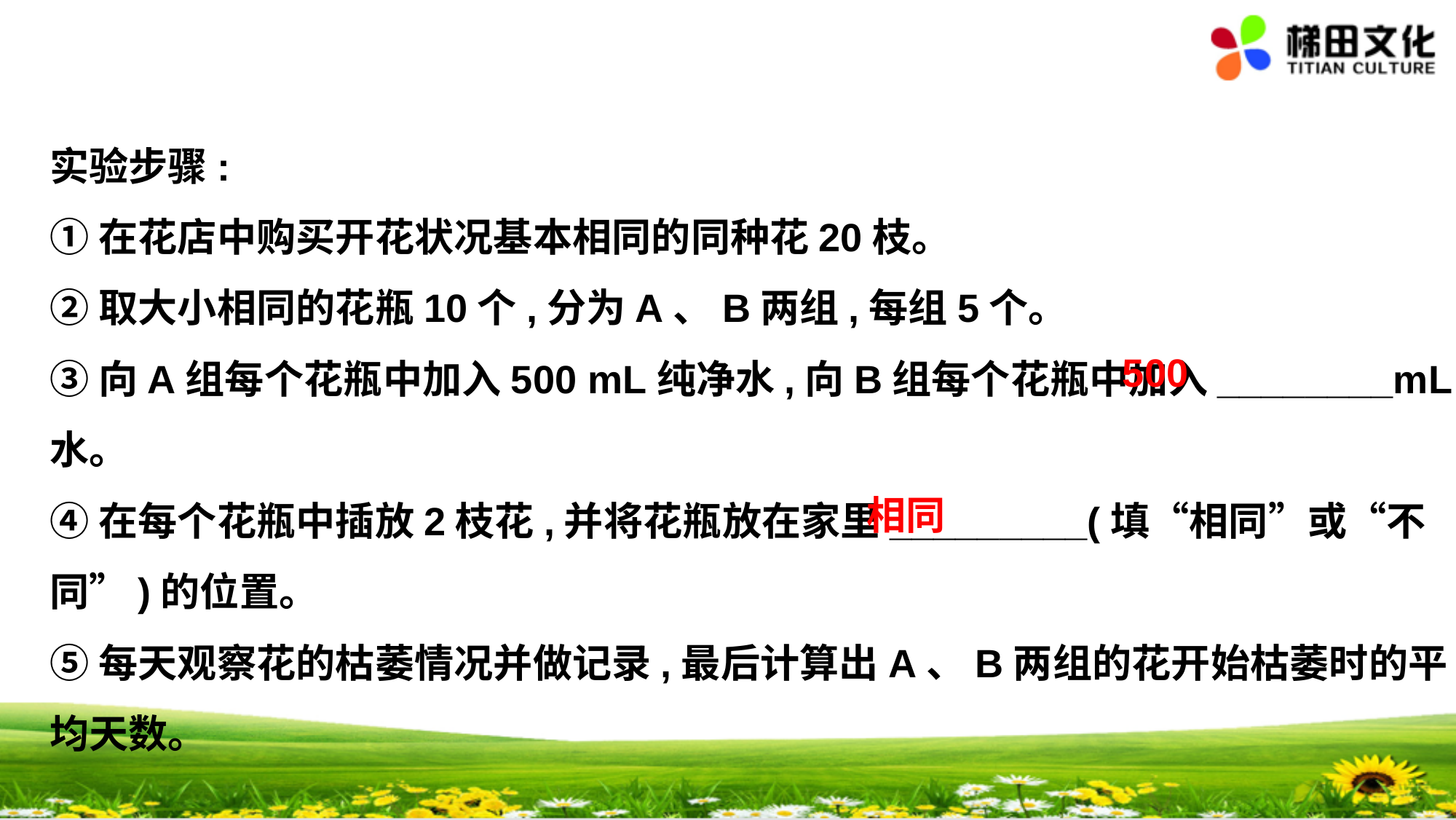

实验步骤:
①在花店中购买开花状况基本相同的同种花20枝。
②取大小相同的花瓶10个,分为A、B两组,每组5个。
③向A组每个花瓶中加入500 mL纯净水,向B组每个花瓶中加入________mL矿泉
水。
④在每个花瓶中插放2枝花,并将花瓶放在家里_________(填“相同”或“不
同”)的位置。
⑤每天观察花的枯萎情况并做记录,最后计算出A、B两组的花开始枯萎时的平
均天数。
　500
　相同